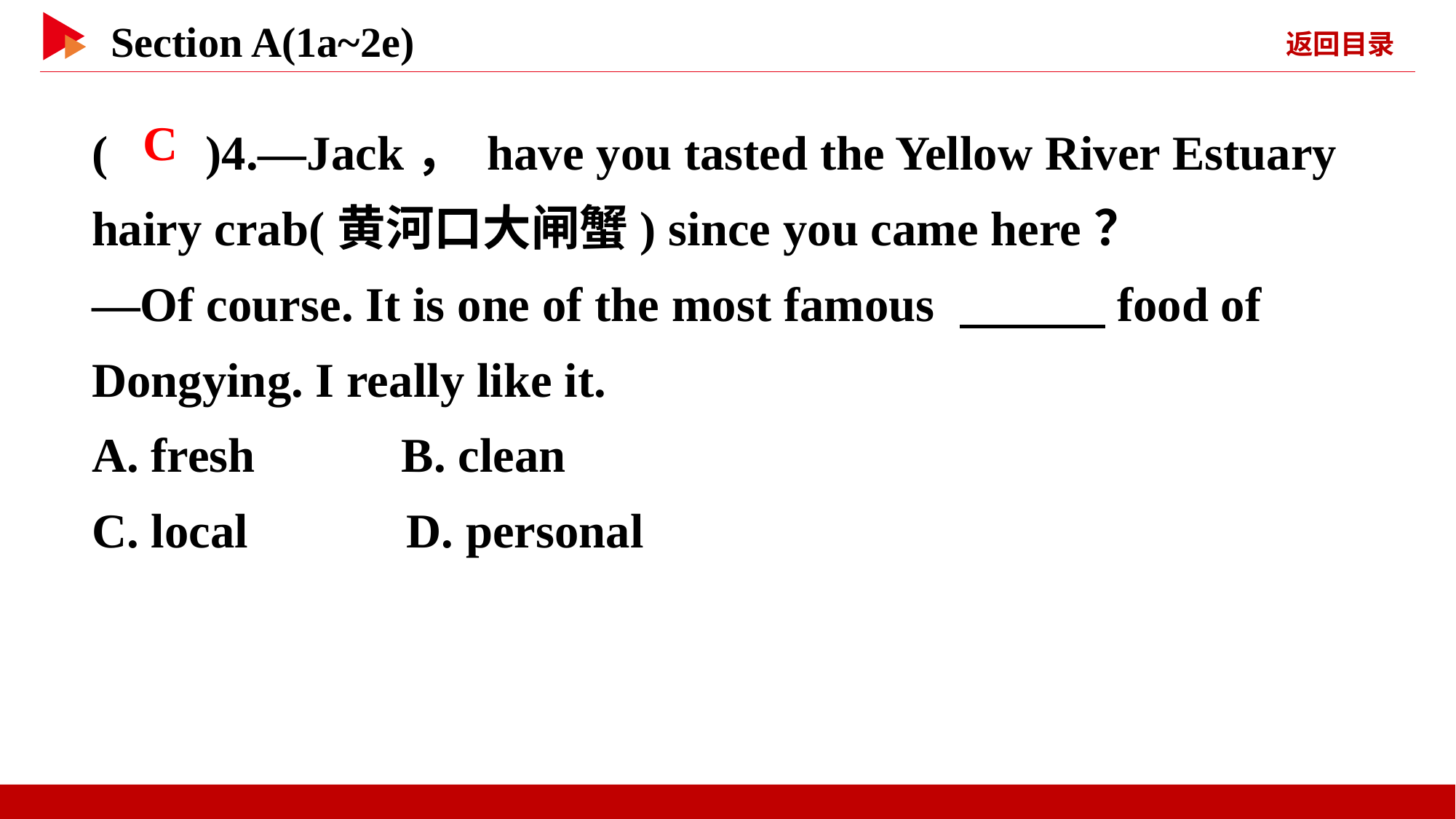

(        )4.—Jack， have you tasted the Yellow River Estuary hairy crab(黄河口大闸蟹) since you came here？
—Of course. It is one of the most famous 　　　food of Dongying. I really like it.
A. fresh            B. clean
C. local             D. personal
   C